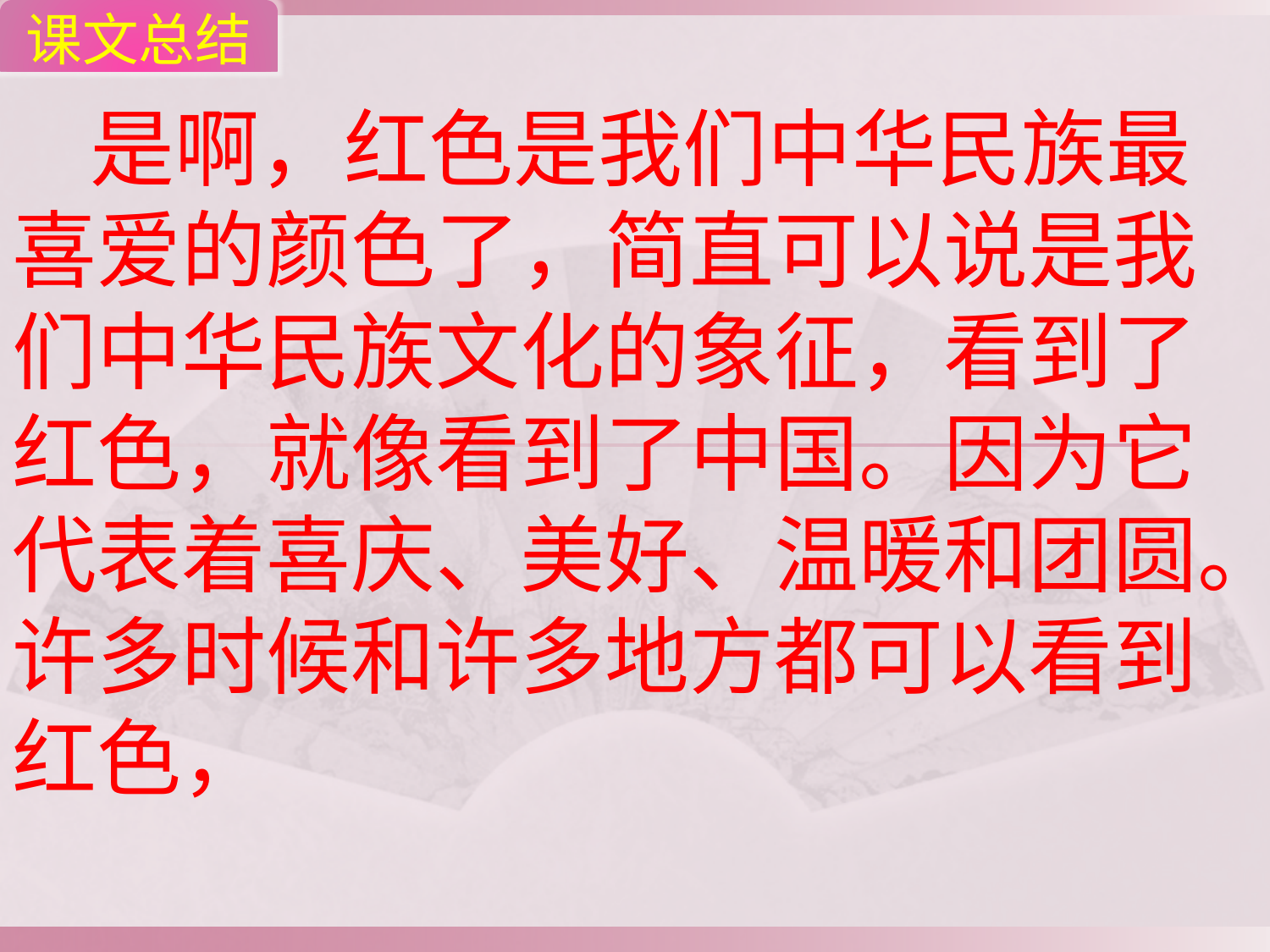

课文总结
   是啊，红色是我们中华民族最喜爱的颜色了，简直可以说是我们中华民族文化的象征，看到了红色，就像看到了中国。因为它代表着喜庆、美好、温暖和团圆。许多时候和许多地方都可以看到红色，